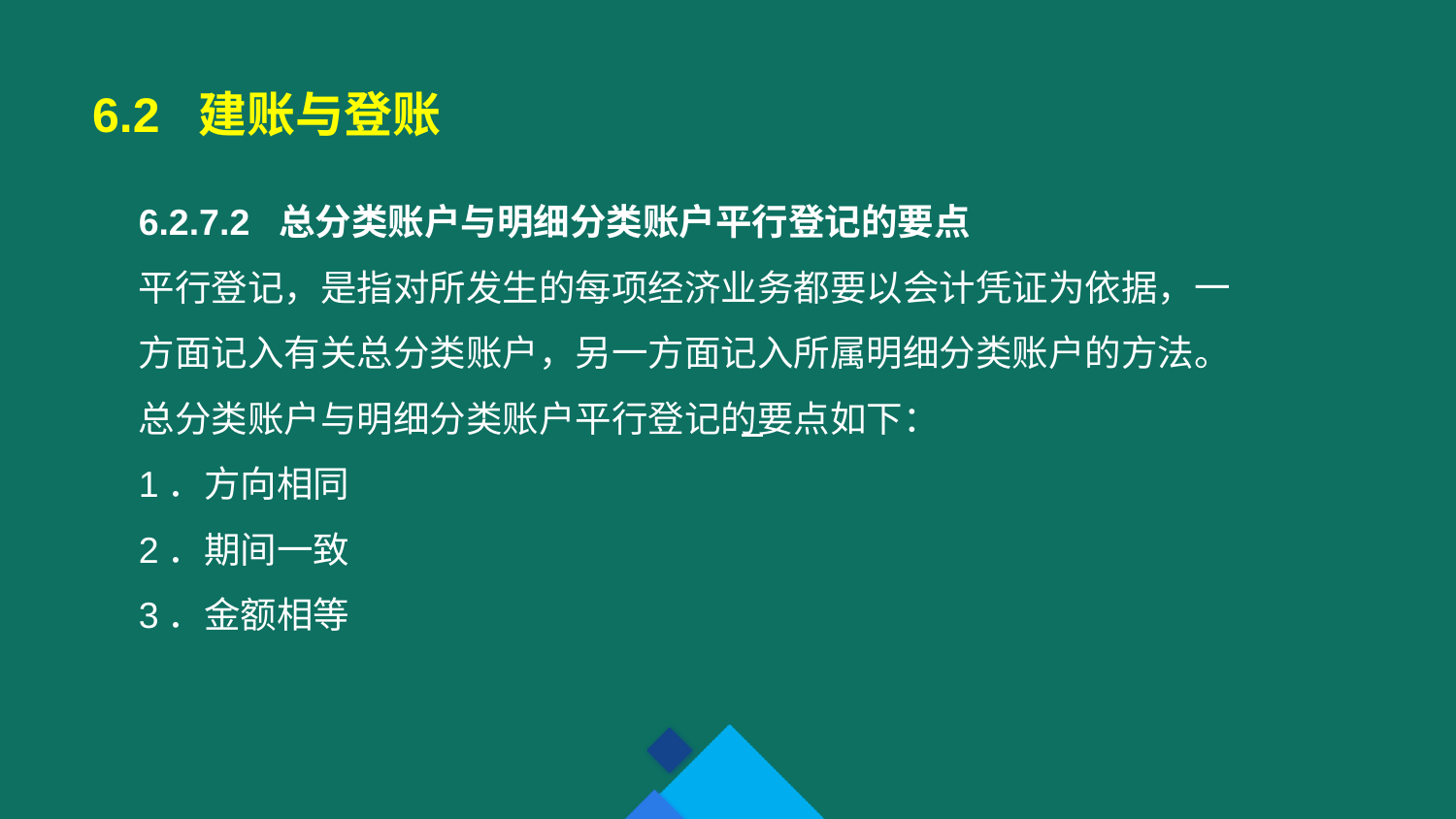

6.2  建账与登账

6.2.7.2  总分类账户与明细分类账户平行登记的要点
平行登记，是指对所发生的每项经济业务都要以会计凭证为依据，一方面记入有关总分类账户，另一方面记入所属明细分类账户的方法。
总分类账户与明细分类账户平行登记的要点如下：
1．方向相同
2．期间一致
3．金额相等